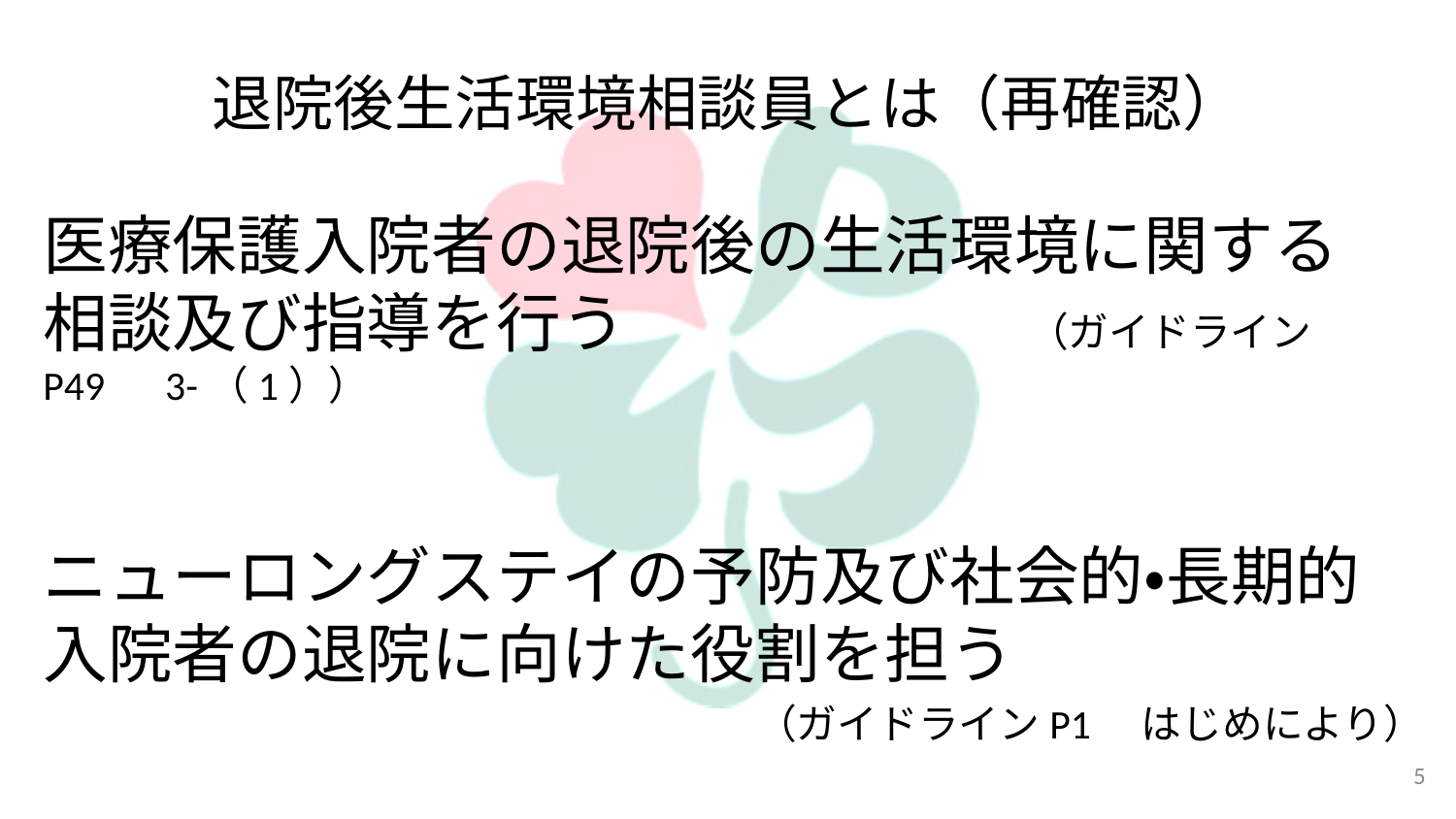

# 退院後生活環境相談員とは（再確認）
医療保護入院者の退院後の生活環境に関する   相談及び指導を行う                                      （ガイドラインP49　3-（1））

ニューロングステイの予防及び社会的・長期的入院者の退院に向けた役割を担う
（ガイドラインP1　はじめにより）
5